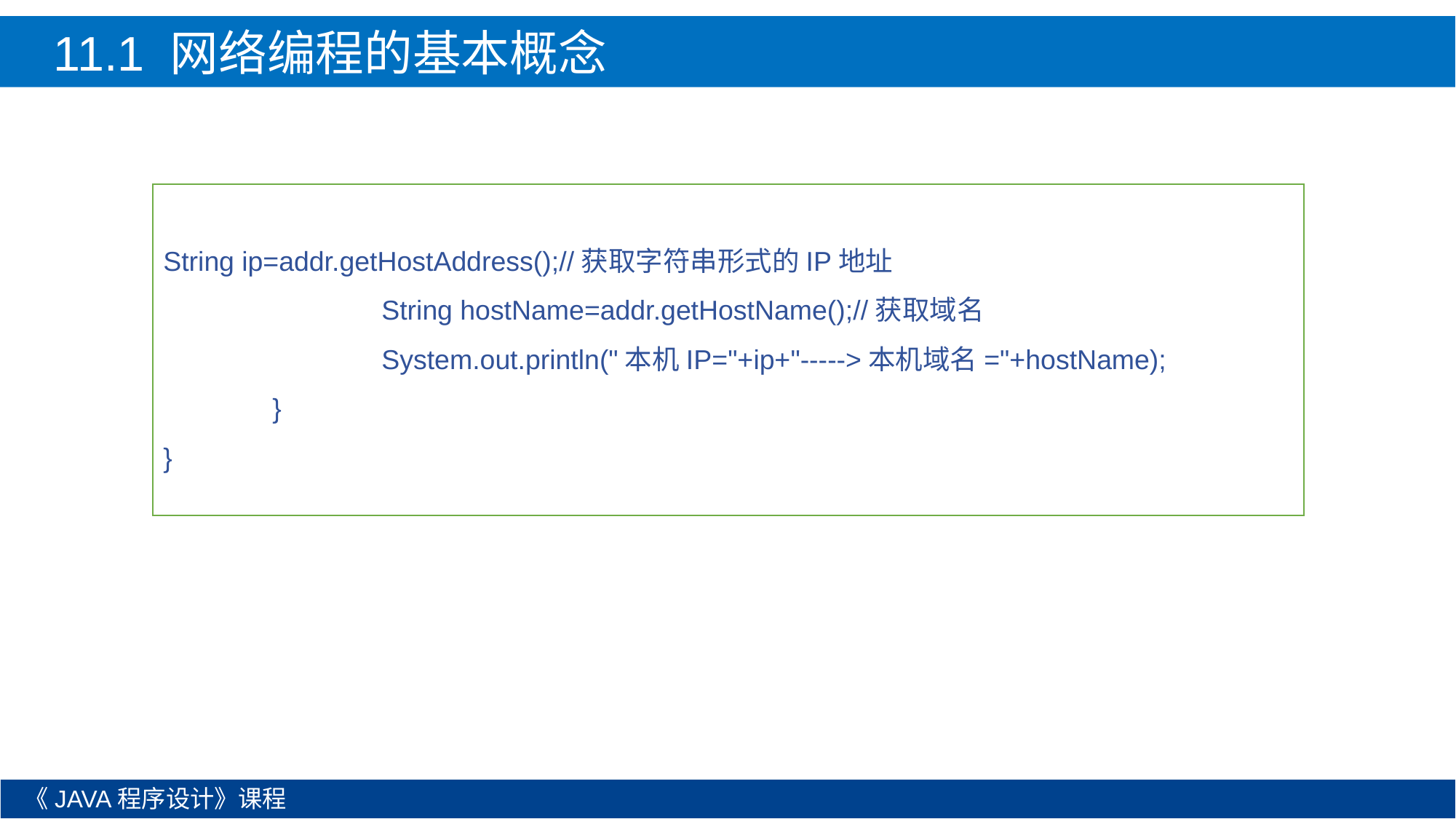

11.1 网络编程的基本概念
String ip=addr.getHostAddress();//获取字符串形式的IP地址
		String hostName=addr.getHostName();//获取域名
		System.out.println("本机IP="+ip+"----->本机域名="+hostName);
	}
}
《JAVA程序设计》课程